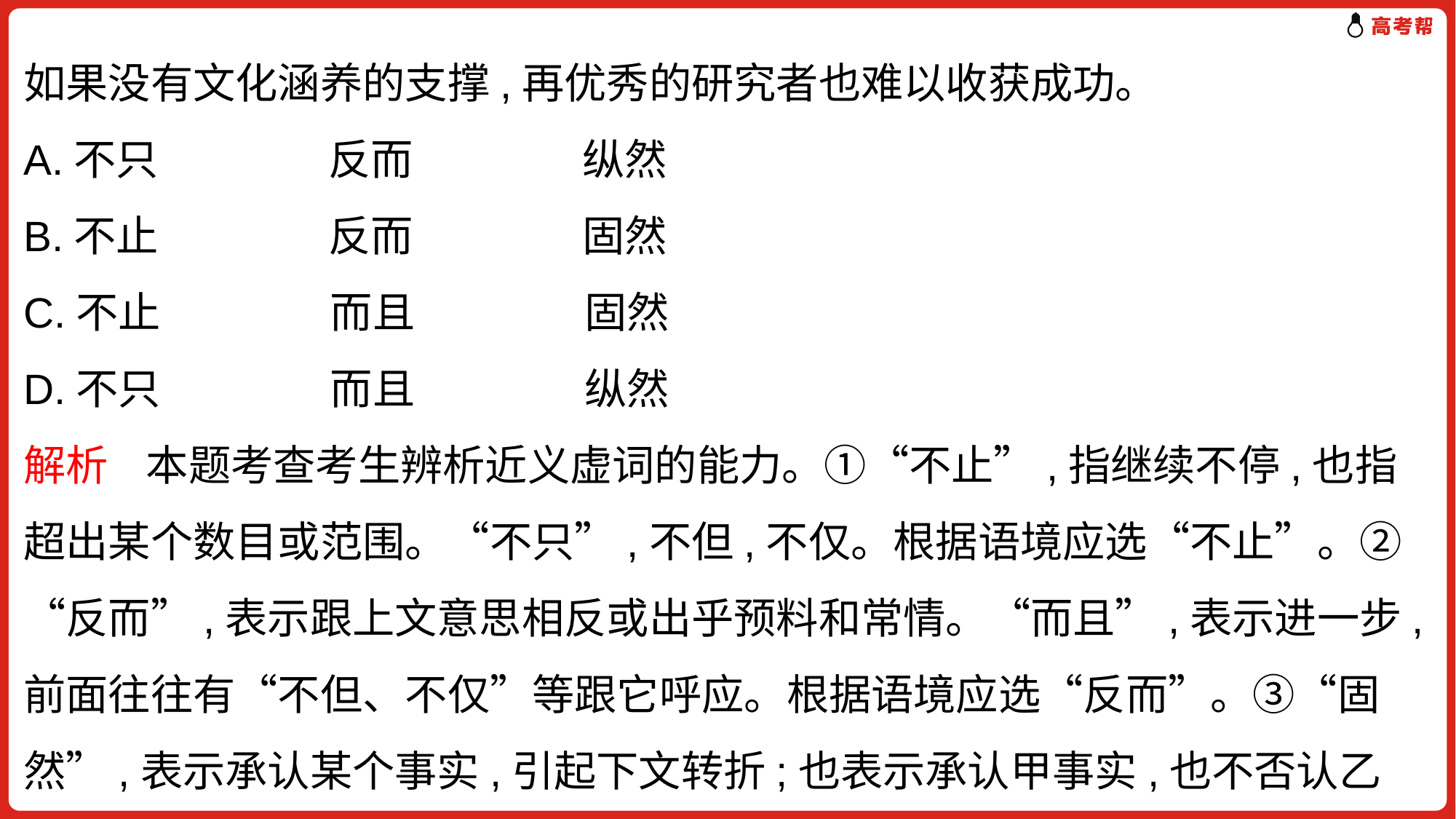

如果没有文化涵养的支撑,再优秀的研究者也难以收获成功。
A.不只　　　　反而　　　　纵然
B.不止　　　　反而　　　　固然
C.不止　　　　而且　　　　固然
D.不只　　　　而且　　　　纵然
解析    本题考查考生辨析近义虚词的能力。①“不止”,指继续不停,也指超出某个数目或范围。“不只”,不但,不仅。根据语境应选“不止”。②“反而”,表示跟上文意思相反或出乎预料和常情。“而且”,表示进一步,前面往往有“不但、不仅”等跟它呼应。根据语境应选“反而”。③“固然”,表示承认某个事实,引起下文转折;也表示承认甲事实,也不否认乙事实。“纵